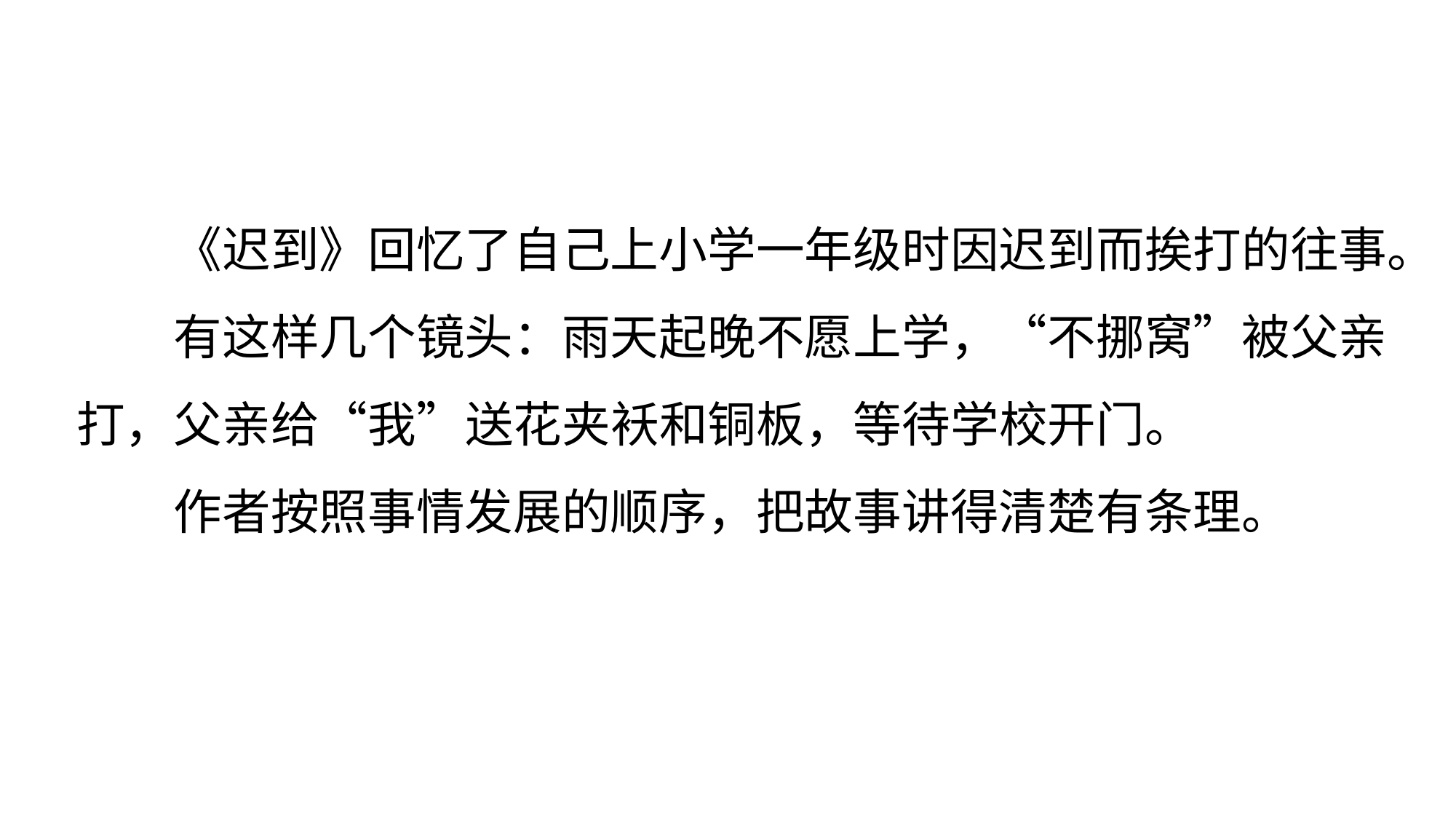

《迟到》回忆了自己上小学一年级时因迟到而挨打的往事。
有这样几个镜头：雨天起晚不愿上学，“不挪窝”被父亲打，父亲给“我”送花夹袄和铜板，等待学校开门。
作者按照事情发展的顺序，把故事讲得清楚有条理。